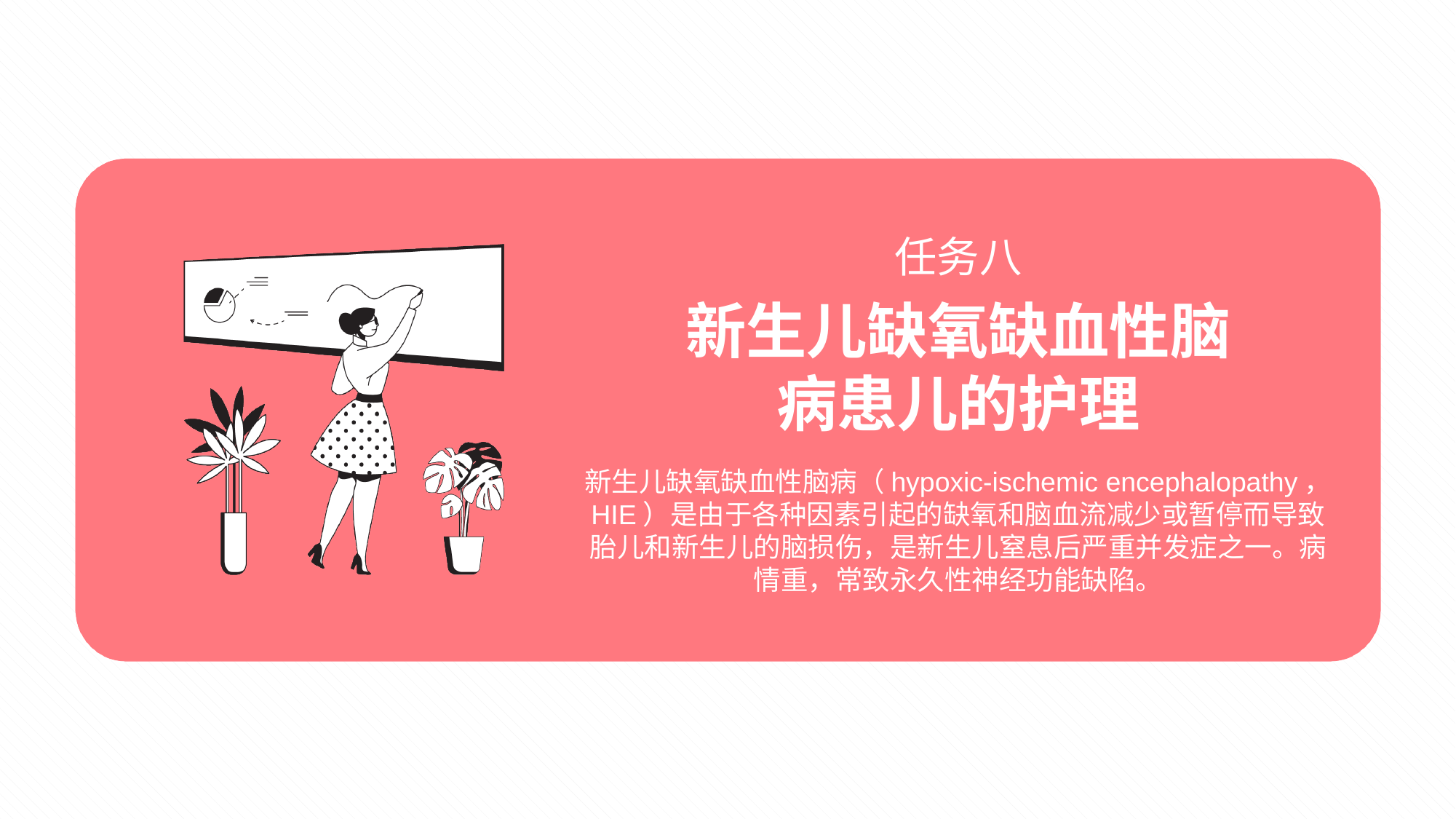

# 任务八
新生儿缺氧缺血性脑病患儿的护理
新生儿缺氧缺血性脑病（hypoxic-ischemic encephalopathy，HIE）是由于各种因素引起的缺氧和脑血流减少或暂停而导致胎儿和新生儿的脑损伤，是新生儿窒息后严重并发症之一。病情重，常致永久性神经功能缺陷。